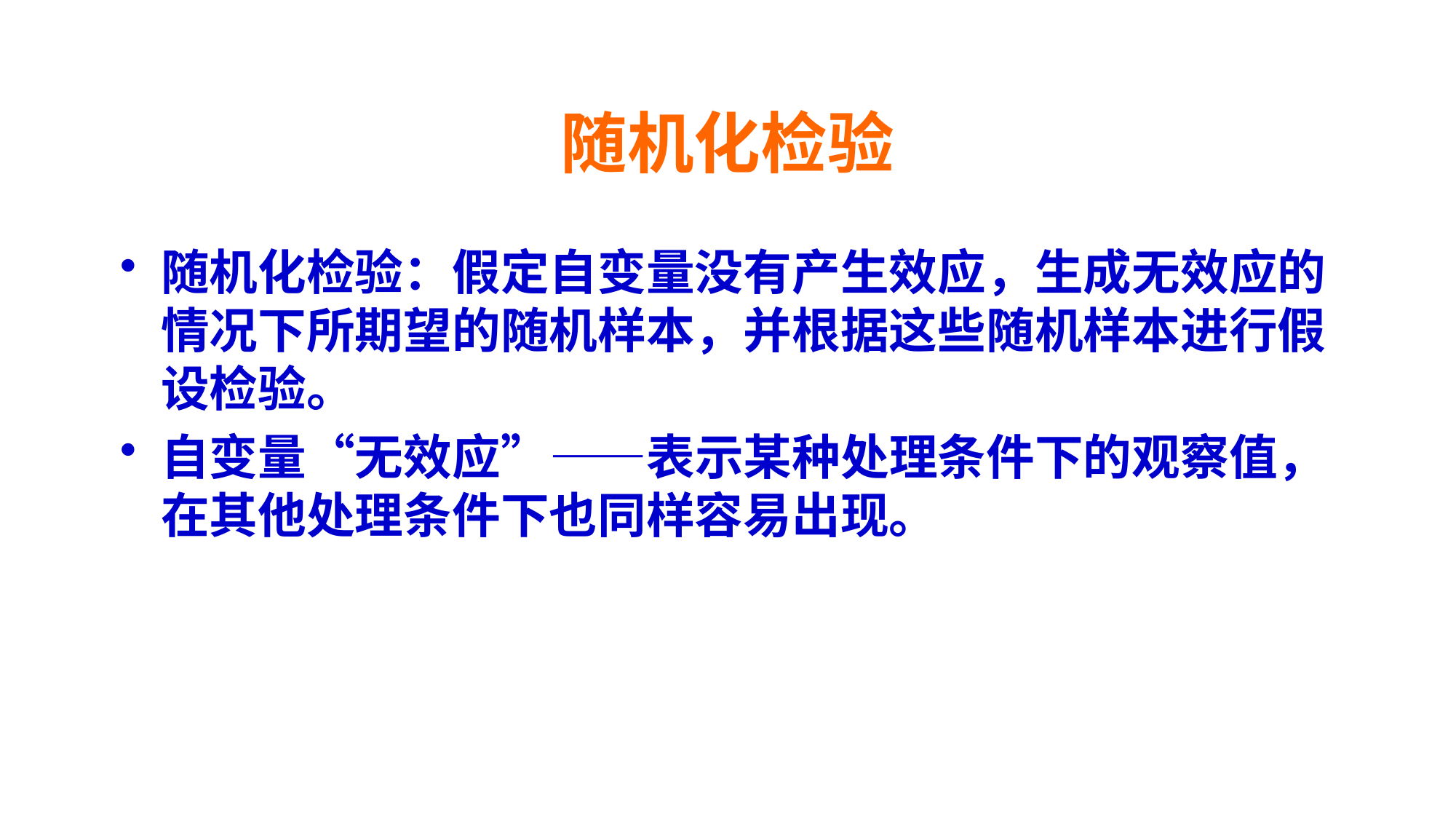

# 随机化检验
随机化检验：假定自变量没有产生效应，生成无效应的情况下所期望的随机样本，并根据这些随机样本进行假设检验。
自变量“无效应”——表示某种处理条件下的观察值，在其他处理条件下也同样容易出现。